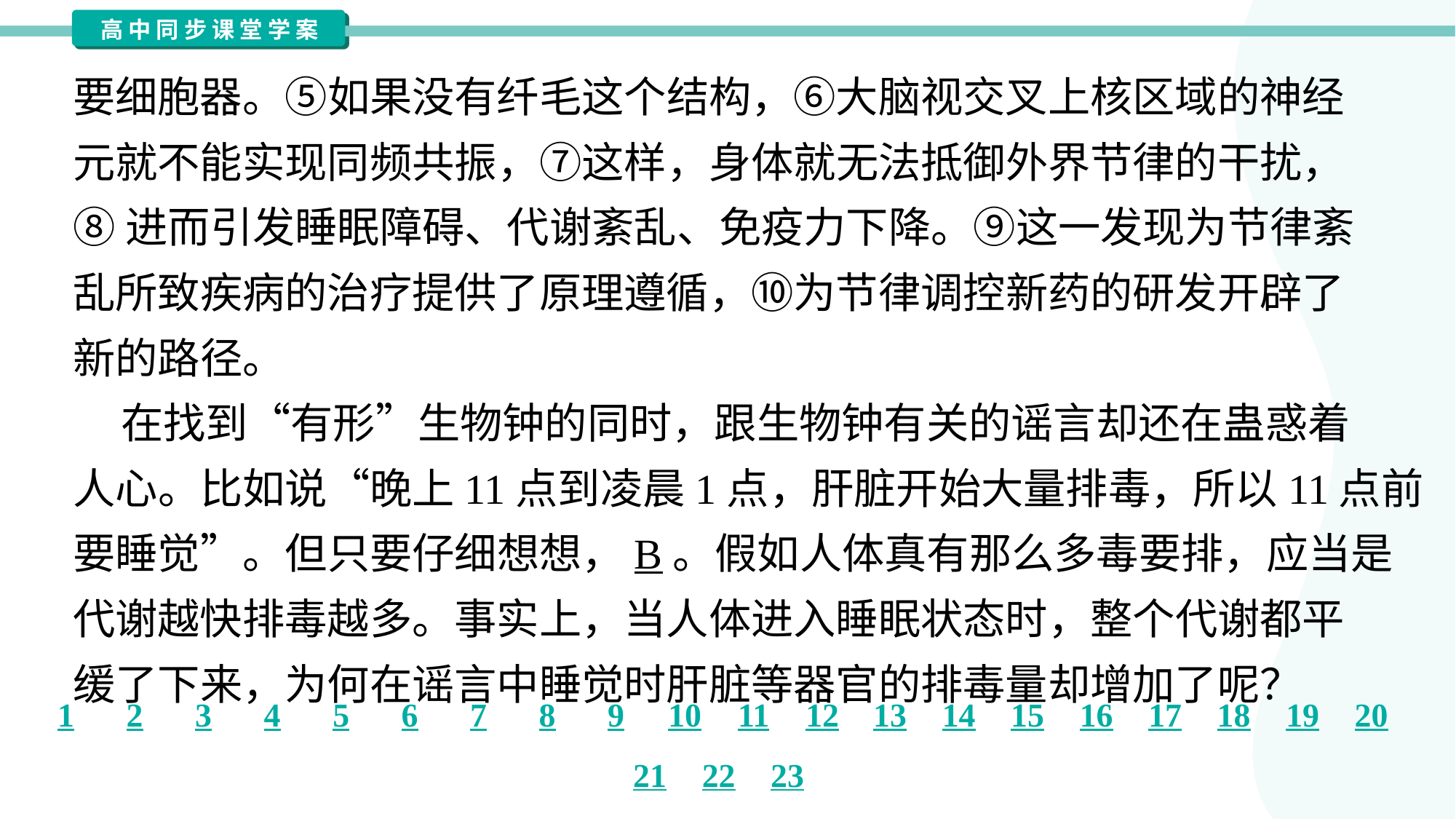

要细胞器。⑤如果没有纤毛这个结构，⑥大脑视交叉上核区域的神经
元就不能实现同频共振，⑦这样，身体就无法抵御外界节律的干扰，
⑧进而引发睡眠障碍、代谢紊乱、免疫力下降。⑨这一发现为节律紊
乱所致疾病的治疗提供了原理遵循，⑩为节律调控新药的研发开辟了
新的路径。
    在找到“有形”生物钟的同时，跟生物钟有关的谣言却还在蛊惑着
人心。比如说“晚上11点到凌晨1点，肝脏开始大量排毒，所以11点前
要睡觉”。但只要仔细想想，B。假如人体真有那么多毒要排，应当是
代谢越快排毒越多。事实上，当人体进入睡眠状态时，整个代谢都平
缓了下来，为何在谣言中睡觉时肝脏等器官的排毒量却增加了呢？